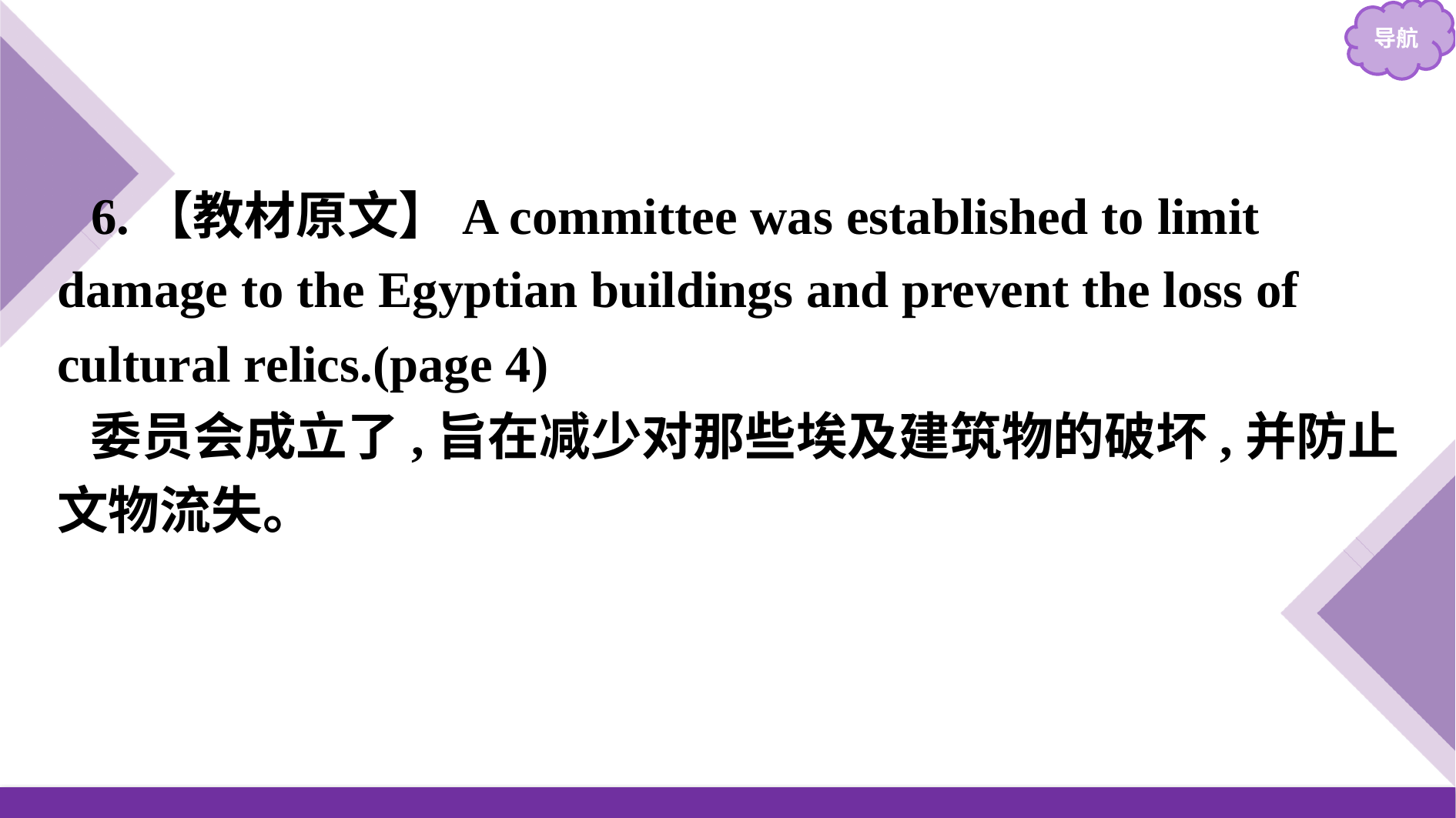

6.【教材原文】A committee was established to limit damage to the Egyptian buildings and prevent the loss of cultural relics.(page 4)
委员会成立了,旨在减少对那些埃及建筑物的破坏,并防止文物流失。